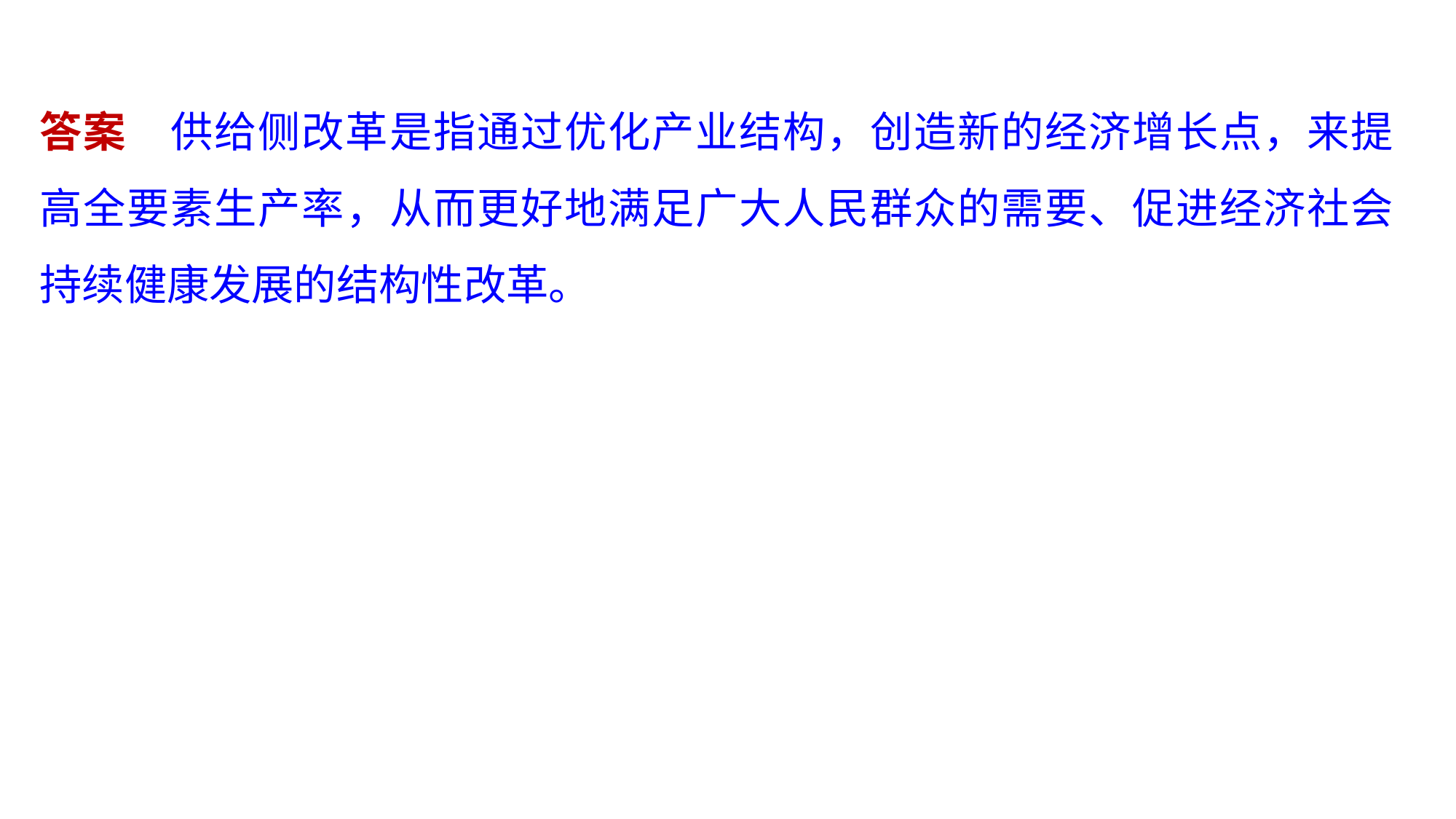

答案　供给侧改革是指通过优化产业结构，创造新的经济增长点，来提高全要素生产率，从而更好地满足广大人民群众的需要、促进经济社会持续健康发展的结构性改革。